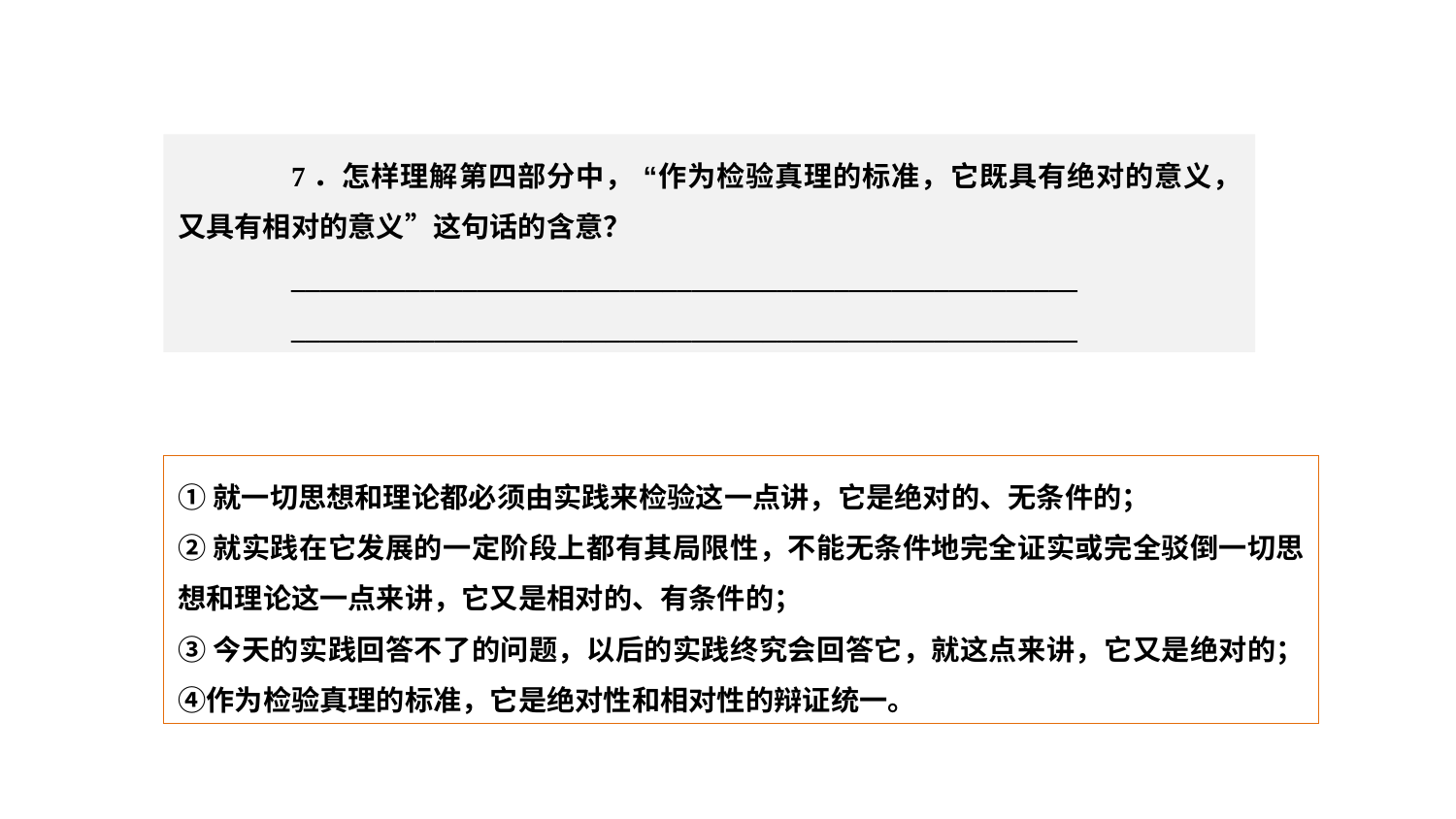

精读理解
7．怎样理解第四部分中， “作为检验真理的标准，它既具有绝对的意义，又具有相对的意义”这句话的含意？
_______________________________________________________
_______________________________________________________
①就一切思想和理论都必须由实践来检验这一点讲，它是绝对的、无条件的；
②就实践在它发展的一定阶段上都有其局限性，不能无条件地完全证实或完全驳倒一切思想和理论这一点来讲，它又是相对的、有条件的；
③今天的实践回答不了的问题，以后的实践终究会回答它，就这点来讲，它又是绝对的；④作为检验真理的标准，它是绝对性和相对性的辩证统一。